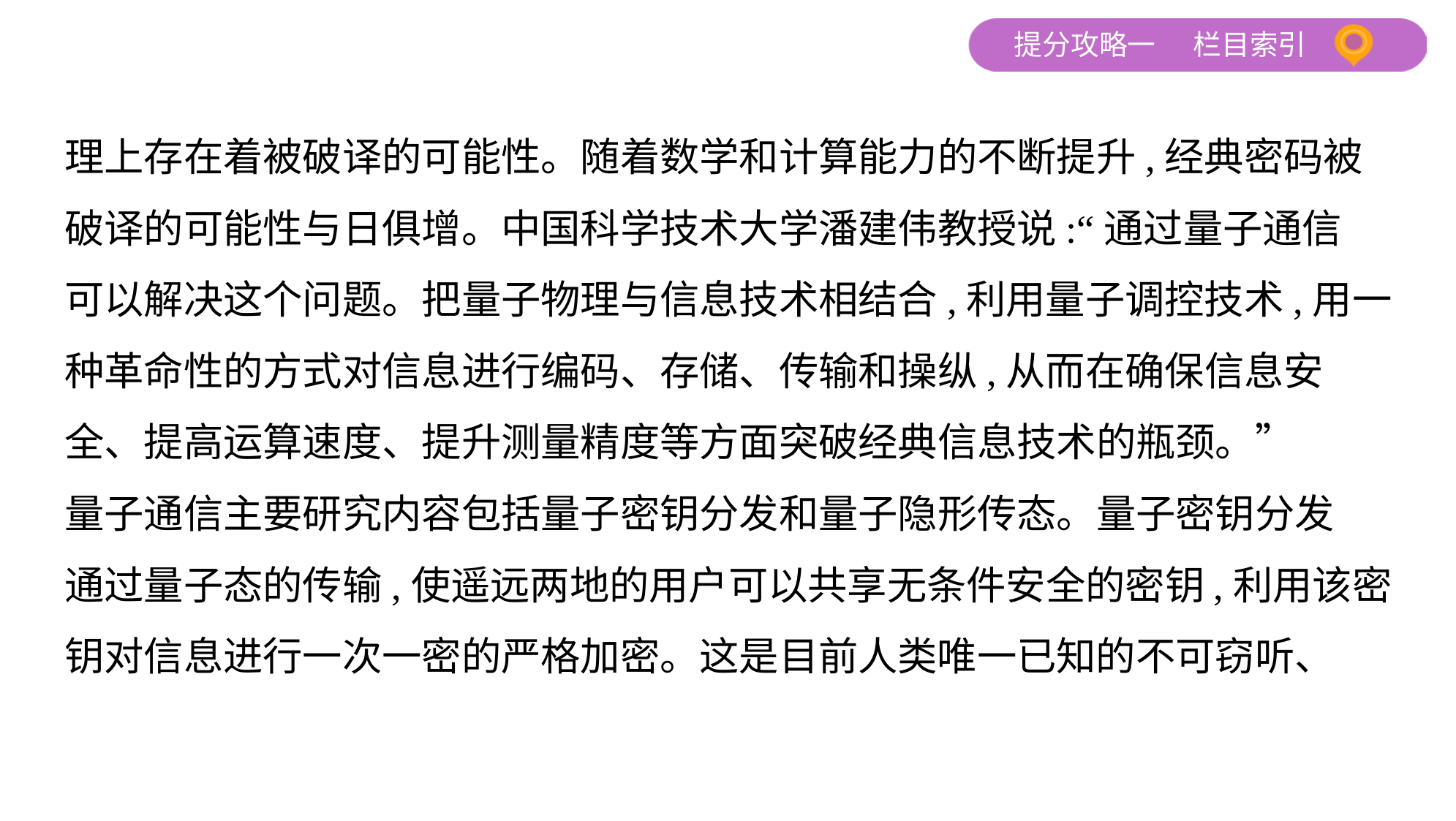

理上存在着被破译的可能性。随着数学和计算能力的不断提升,经典密码被
破译的可能性与日俱增。中国科学技术大学潘建伟教授说:“通过量子通信
可以解决这个问题。把量子物理与信息技术相结合,利用量子调控技术,用一
种革命性的方式对信息进行编码、存储、传输和操纵,从而在确保信息安
全、提高运算速度、提升测量精度等方面突破经典信息技术的瓶颈。”
量子通信主要研究内容包括量子密钥分发和量子隐形传态。量子密钥分发
通过量子态的传输,使遥远两地的用户可以共享无条件安全的密钥,利用该密
钥对信息进行一次一密的严格加密。这是目前人类唯一已知的不可窃听、